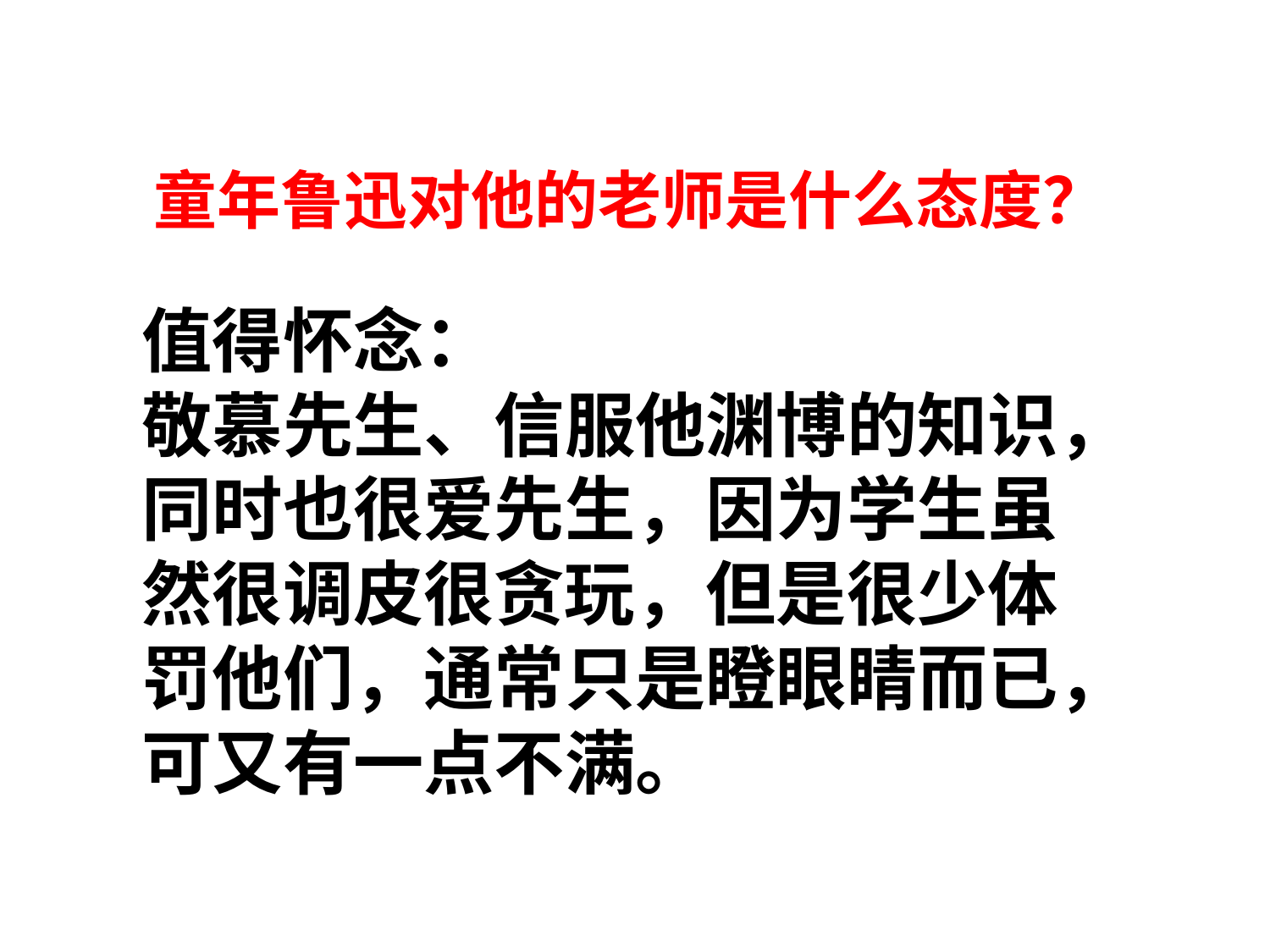

童年鲁迅对他的老师是什么态度？
值得怀念：
敬慕先生、信服他渊博的知识，
同时也很爱先生，因为学生虽然很调皮很贪玩，但是很少体罚他们，通常只是瞪眼睛而已，可又有一点不满。